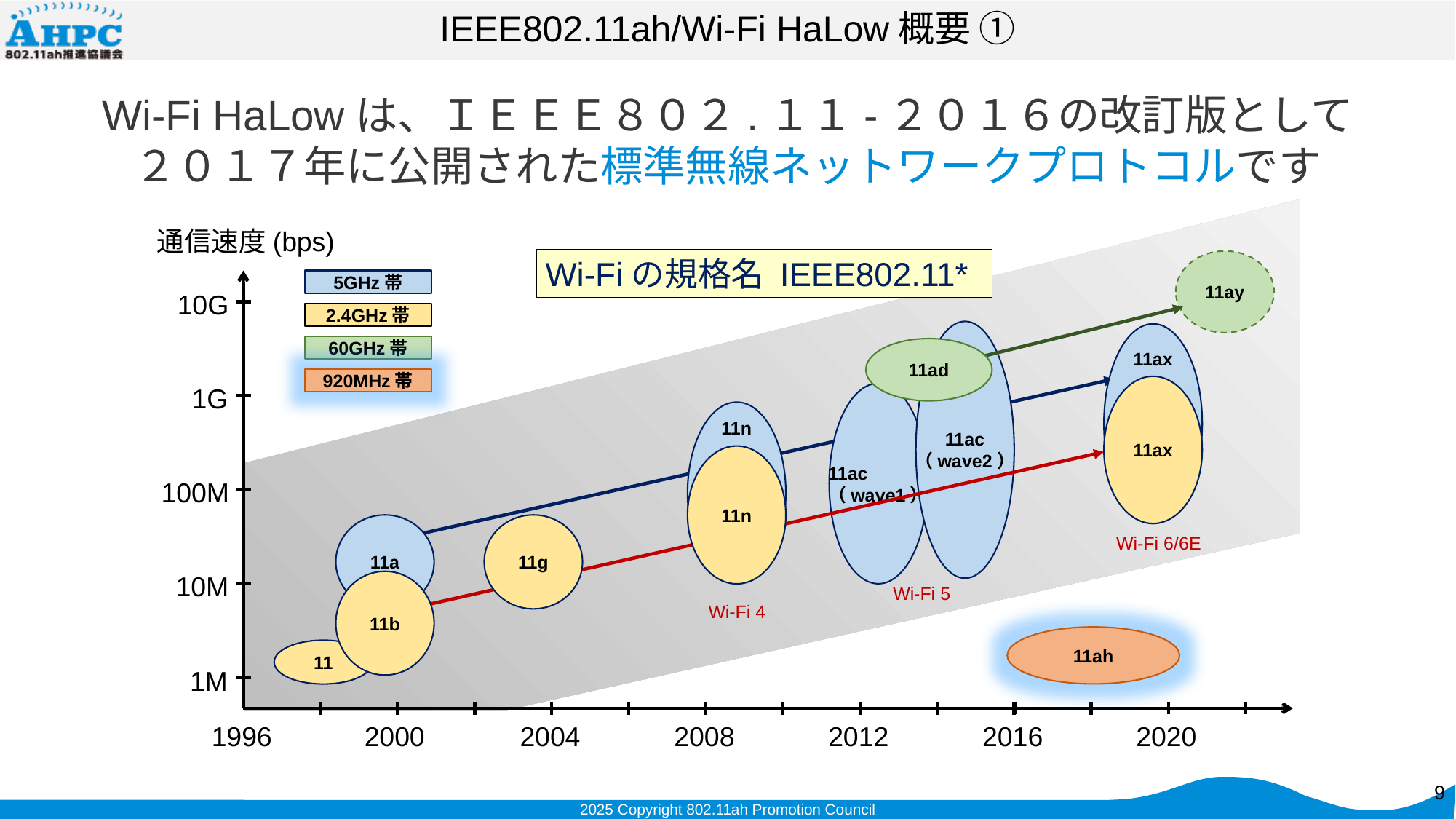

# IEEE802.11ah/Wi-Fi HaLow概要 ①
Wi-Fi HaLowは、ＩＥＥＥ８０２.１１-２０１６の改訂版として
２０１７年に公開された標準無線ネットワークプロトコルです

通信速度(bps)
Wi-Fiの規格名 IEEE802.11*
11ay
5GHz帯
10G
2.4GHz帯

11ac
（wave2）
11ax

60GHz帯
11ad
920MHz帯
11ax
1G

11ac
（wave1）
11n

11n

100M
11a
11g
10M
11b
Wi-Fi 4
11ah
11
1M
2020
1996
2000
2004
2008
2012
2016
Wi-Fi 6/6E
Wi-Fi 5